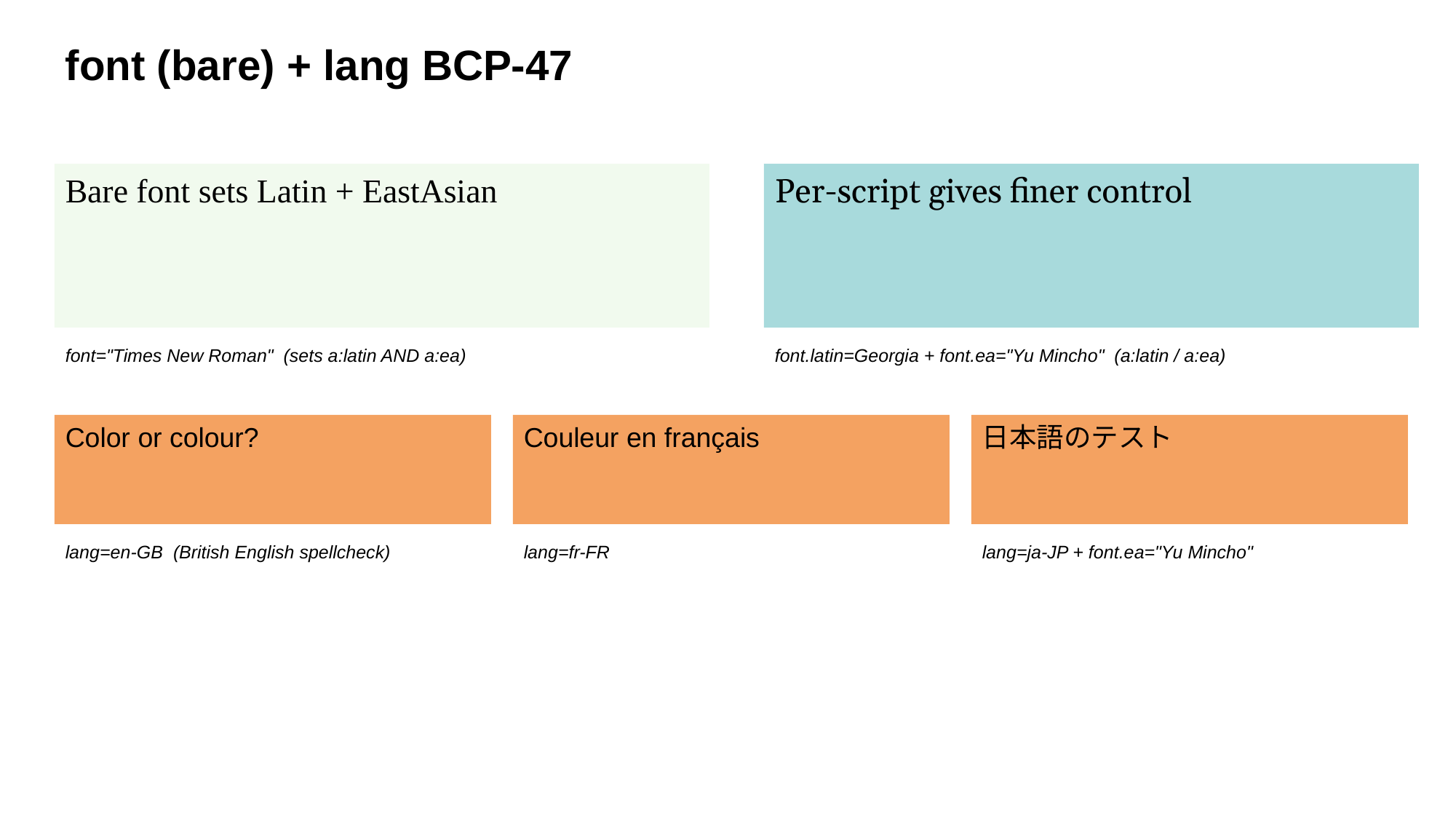

font (bare) + lang BCP-47
Bare font sets Latin + EastAsian
Per-script gives finer control
font="Times New Roman"  (sets a:latin AND a:ea)
font.latin=Georgia + font.ea="Yu Mincho"  (a:latin / a:ea)
Color or colour?
Couleur en français
日本語のテスト
lang=en-GB  (British English spellcheck)
lang=fr-FR
lang=ja-JP + font.ea="Yu Mincho"